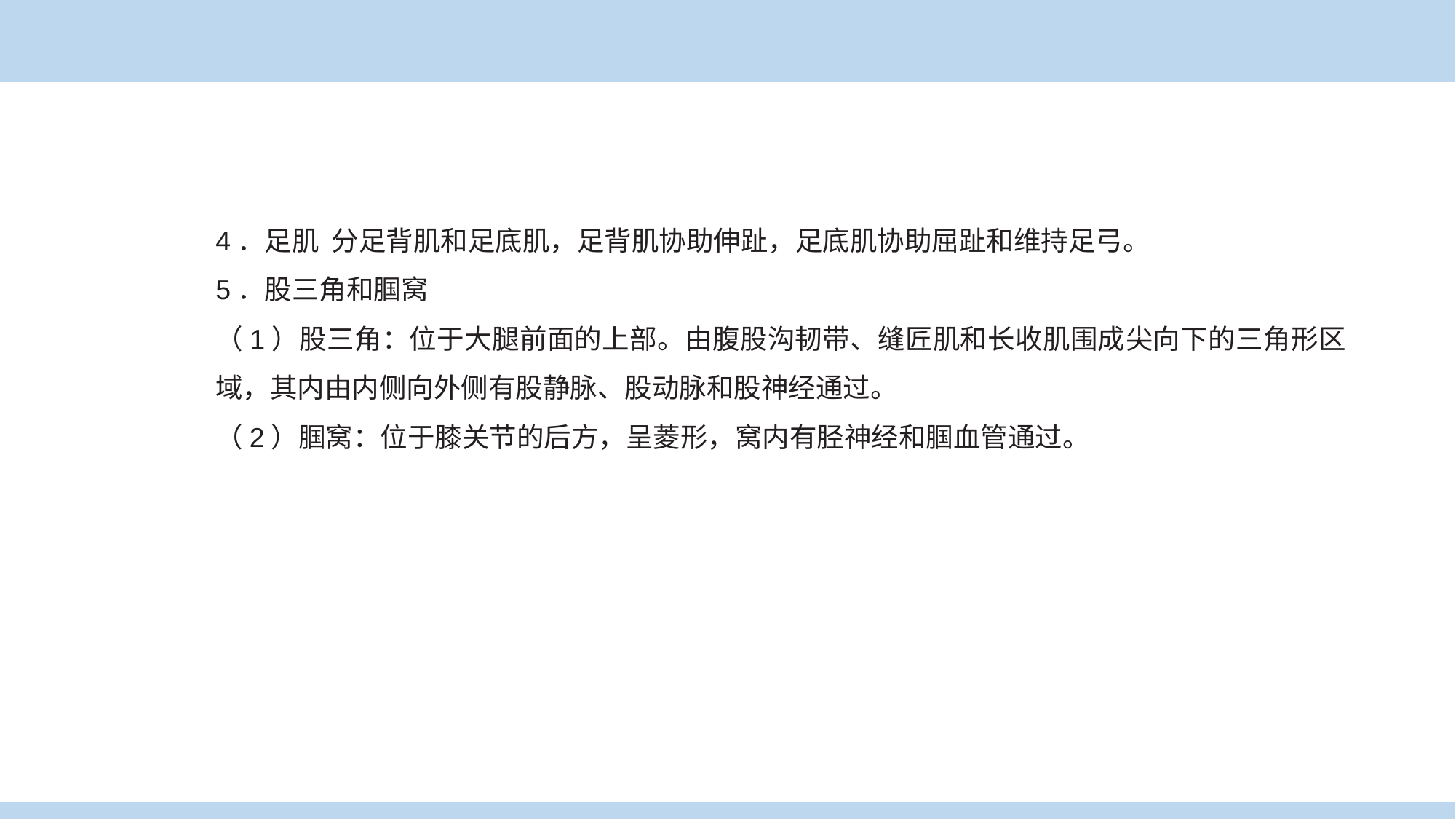

4．足肌  分足背肌和足底肌，足背肌协助伸趾，足底肌协助屈趾和维持足弓。
5．股三角和腘窝
（1）股三角：位于大腿前面的上部。由腹股沟韧带、缝匠肌和长收肌围成尖向下的三角形区域，其内由内侧向外侧有股静脉、股动脉和股神经通过。
（2）腘窝：位于膝关节的后方，呈菱形，窝内有胫神经和腘血管通过。